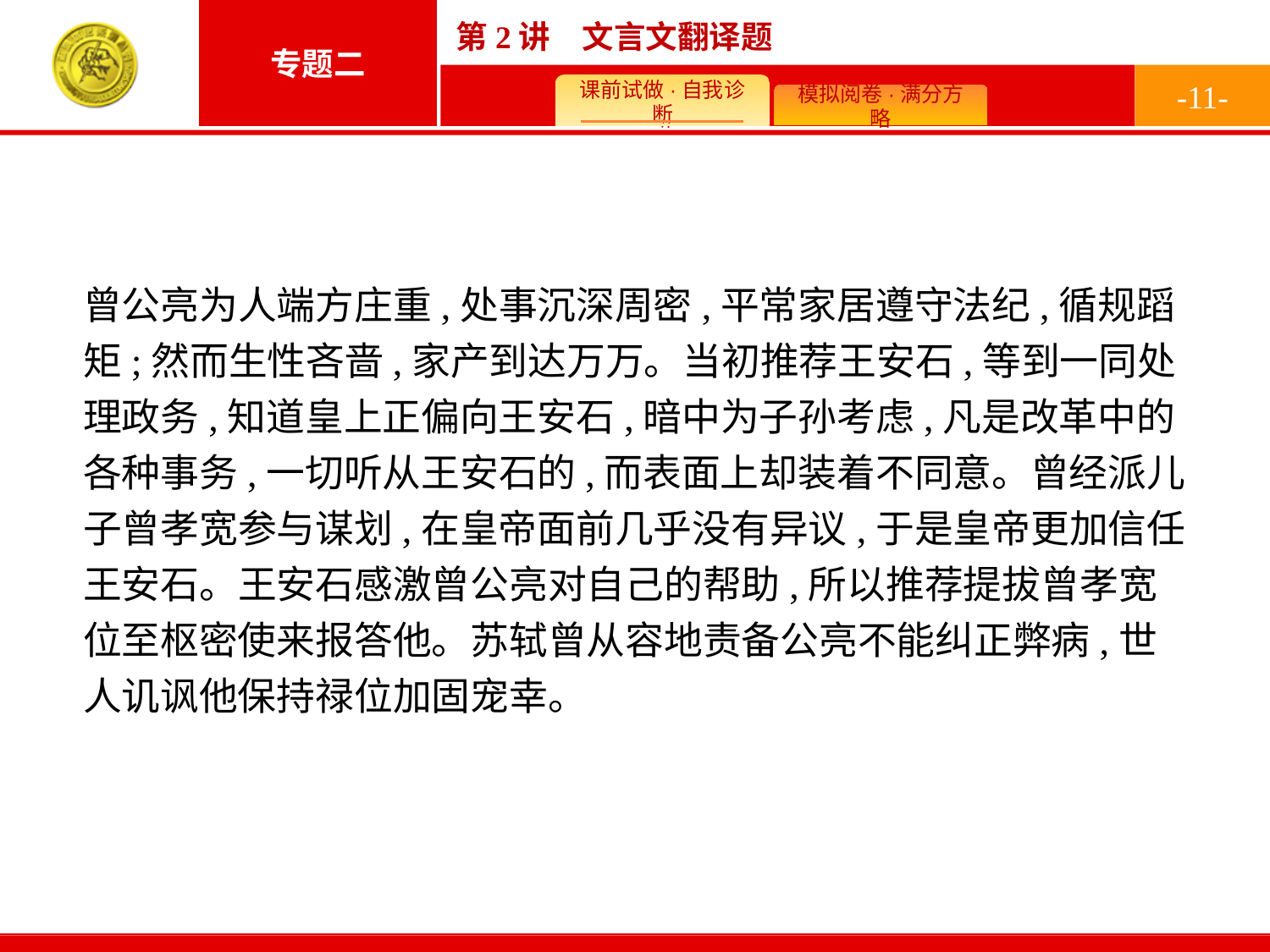

-11-
曾公亮为人端方庄重,处事沉深周密,平常家居遵守法纪,循规蹈矩;然而生性吝啬,家产到达万万。当初推荐王安石,等到一同处理政务,知道皇上正偏向王安石,暗中为子孙考虑,凡是改革中的各种事务,一切听从王安石的,而表面上却装着不同意。曾经派儿子曾孝宽参与谋划,在皇帝面前几乎没有异议,于是皇帝更加信任王安石。王安石感激曾公亮对自己的帮助,所以推荐提拔曾孝宽位至枢密使来报答他。苏轼曾从容地责备公亮不能纠正弊病,世人讥讽他保持禄位加固宠幸。